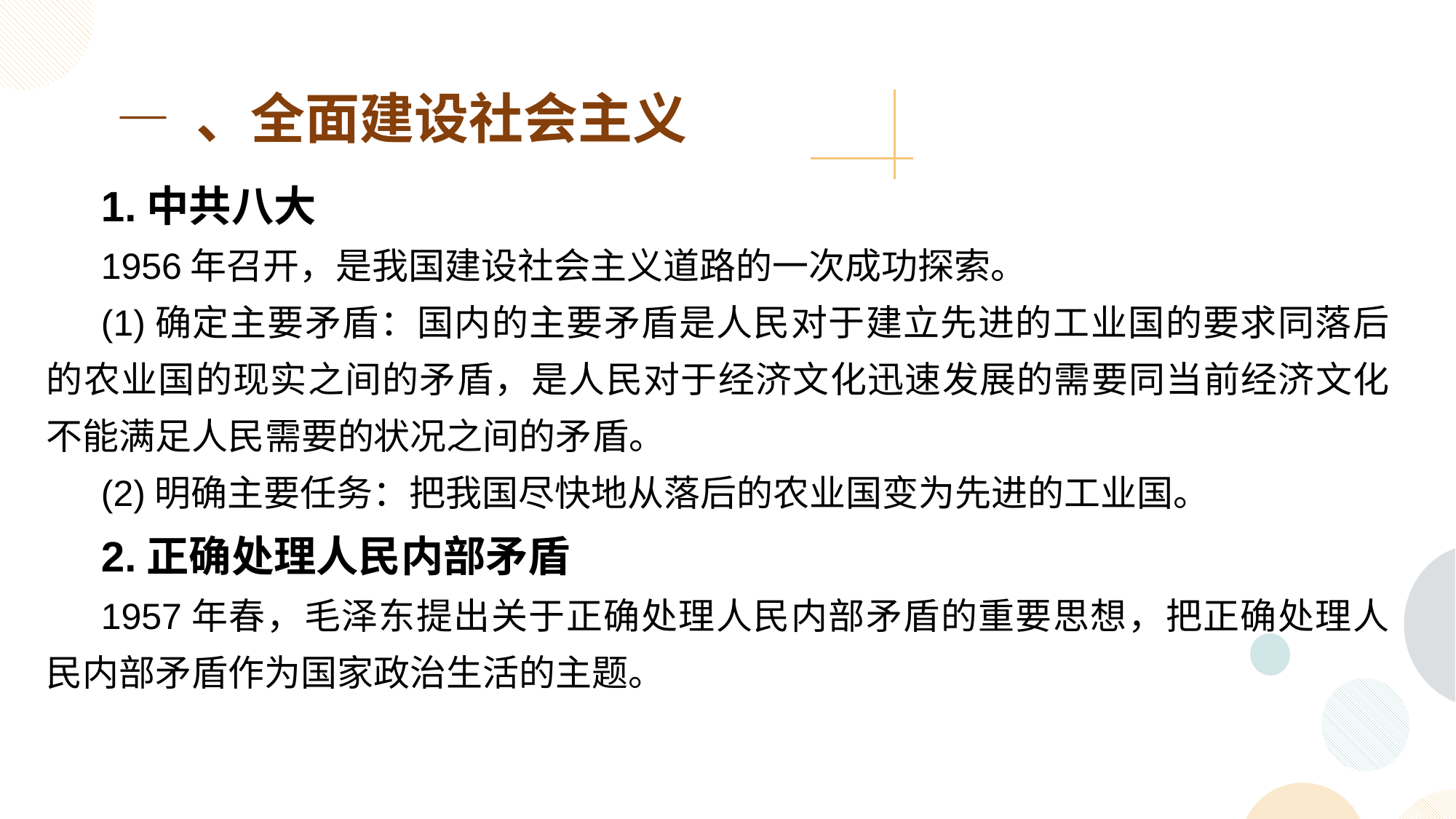

— 、全面建设社会主义
1.中共八大
1956年召开，是我国建设社会主义道路的一次成功探索。
(1)确定主要矛盾：国内的主要矛盾是人民对于建立先进的工业国的要求同落后的农业国的现实之间的矛盾，是人民对于经济文化迅速发展的需要同当前经济文化不能满足人民需要的状况之间的矛盾。
(2)明确主要任务：把我国尽快地从落后的农业国变为先进的工业国。
2.正确处理人民内部矛盾
1957年春，毛泽东提出关于正确处理人民内部矛盾的重要思想，把正确处理人民内部矛盾作为国家政治生活的主题。